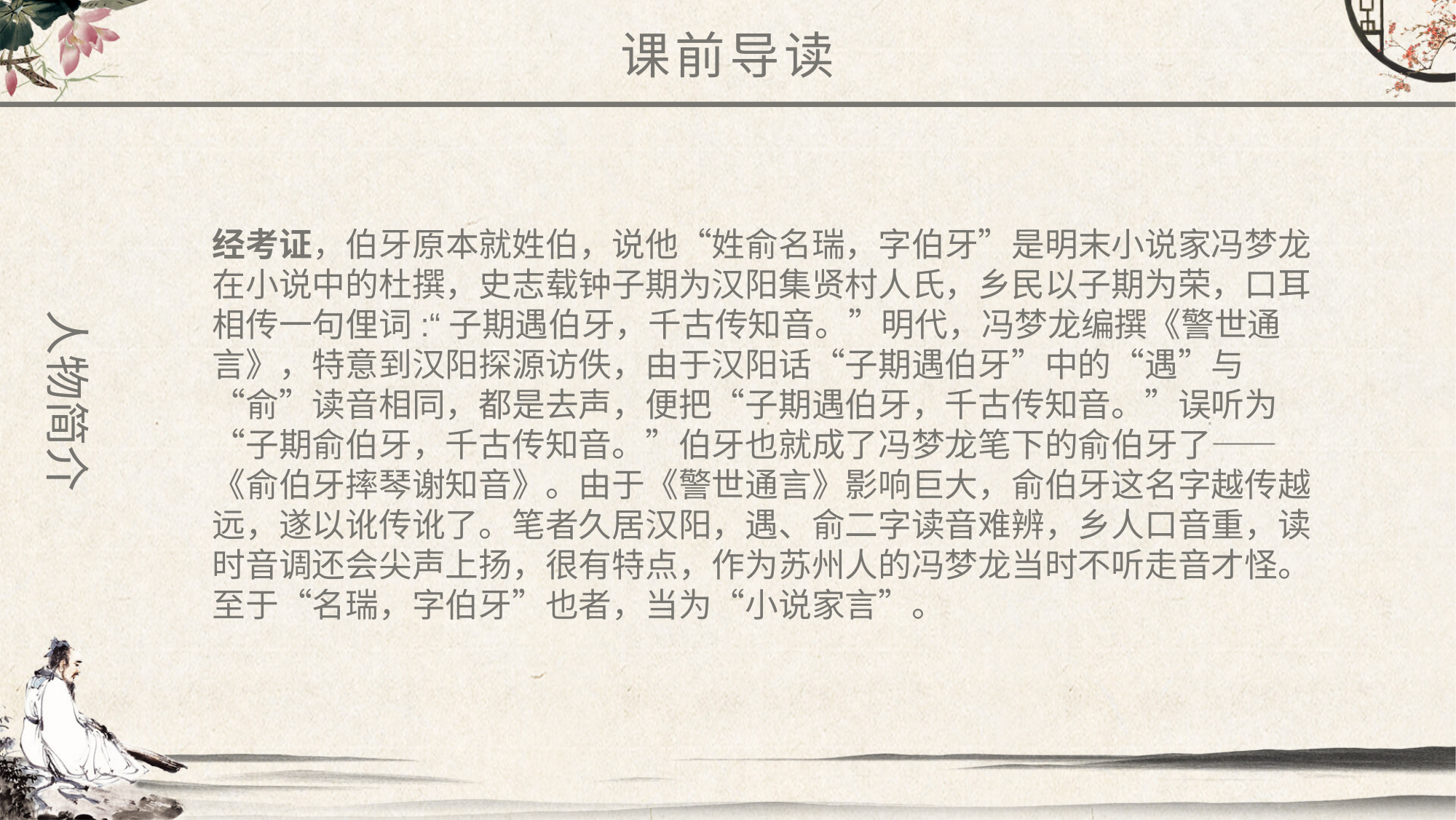

课前导读

经考证，伯牙原本就姓伯，说他“姓俞名瑞，字伯牙”是明末小说家冯梦龙在小说中的杜撰，史志载钟子期为汉阳集贤村人氏，乡民以子期为荣，口耳相传一句俚词:“子期遇伯牙，千古传知音。”明代，冯梦龙编撰《警世通言》，特意到汉阳探源访佚，由于汉阳话“子期遇伯牙”中的“遇”与“俞”读音相同，都是去声，便把“子期遇伯牙，千古传知音。”误听为“子期俞伯牙，千古传知音。”伯牙也就成了冯梦龙笔下的俞伯牙了——《俞伯牙摔琴谢知音》。由于《警世通言》影响巨大，俞伯牙这名字越传越远，遂以讹传讹了。笔者久居汉阳，遇、俞二字读音难辨，乡人口音重，读时音调还会尖声上扬，很有特点，作为苏州人的冯梦龙当时不听走音才怪。至于“名瑞，字伯牙”也者，当为“小说家言”。
人物简介